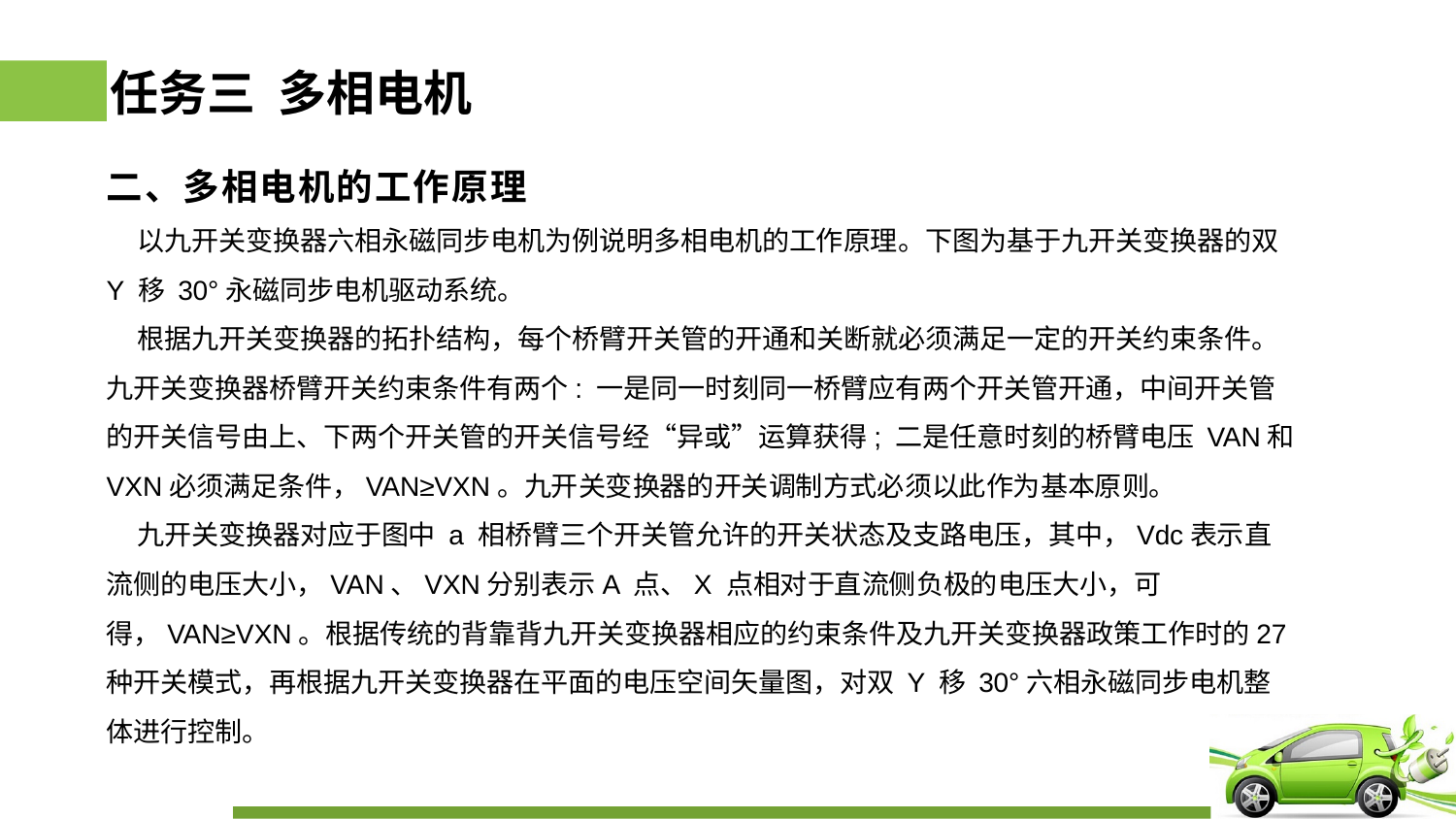

# 任务三  多相电机
二、多相电机的工作原理
    以九开关变换器六相永磁同步电机为例说明多相电机的工作原理。下图为基于九开关变换器的双 Y 移 30°永磁同步电机驱动系统。
    根据九开关变换器的拓扑结构，每个桥臂开关管的开通和关断就必须满足一定的开关约束条件。九开关变换器桥臂开关约束条件有两个: 一是同一时刻同一桥臂应有两个开关管开通，中间开关管的开关信号由上、下两个开关管的开关信号经“异或”运算获得; 二是任意时刻的桥臂电压 VAN和 VXN必须满足条件，VAN≥VXN。九开关变换器的开关调制方式必须以此作为基本原则。
    九开关变换器对应于图中 a 相桥臂三个开关管允许的开关状态及支路电压，其中，Vdc表示直流侧的电压大小，VAN、VXN分别表示A 点、X 点相对于直流侧负极的电压大小，可得，VAN≥VXN。根据传统的背靠背九开关变换器相应的约束条件及九开关变换器政策工作时的27 种开关模式，再根据九开关变换器在平面的电压空间矢量图，对双 Y 移 30°六相永磁同步电机整体进行控制。